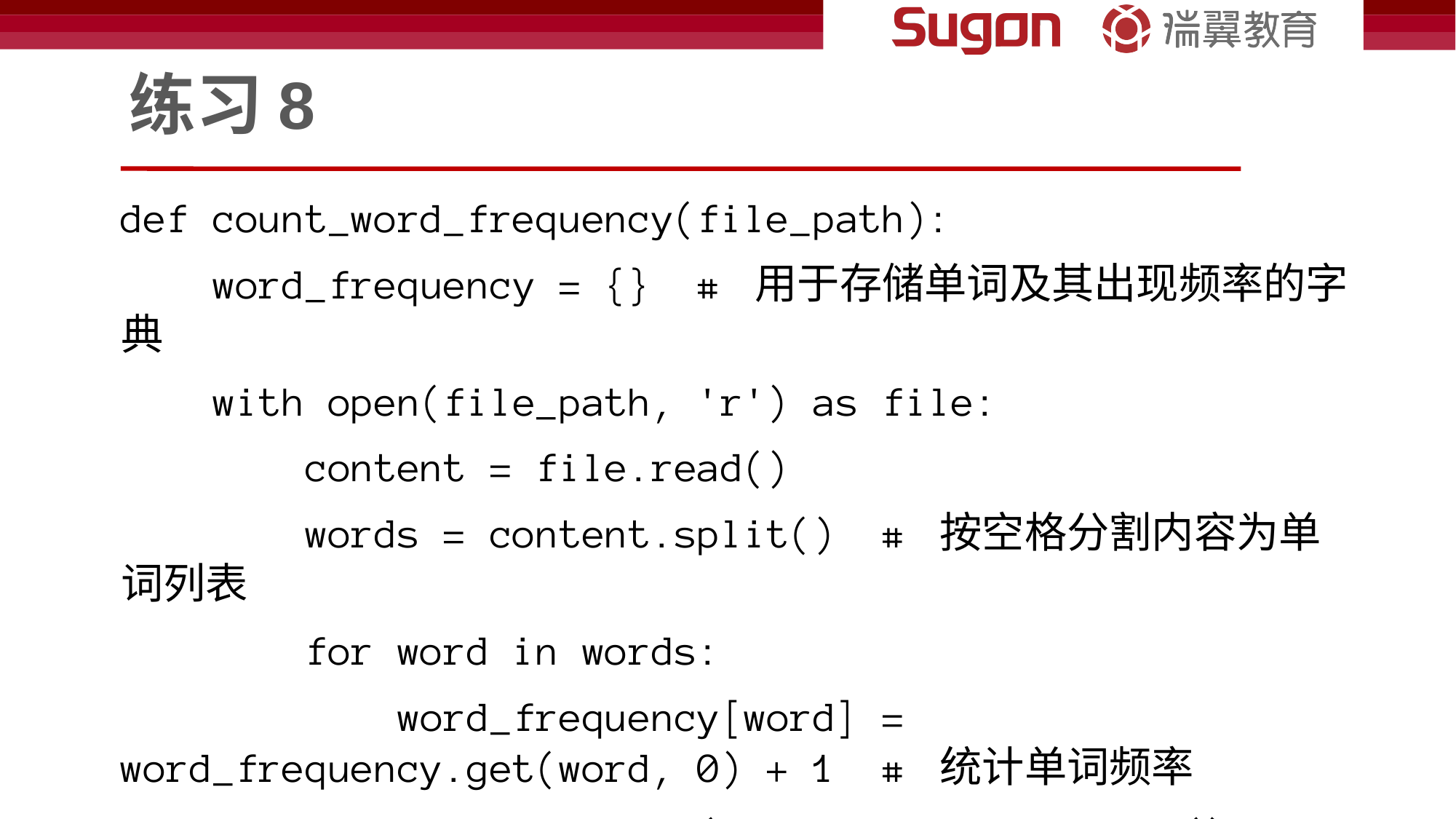

# 练习8
def count_word_frequency(file_path):
    word_frequency = {}  # 用于存储单词及其出现频率的字典
    with open(file_path, 'r') as file:
        content = file.read()
        words = content.split()  # 按空格分割内容为单词列表
        for word in words:
            word_frequency[word] = word_frequency.get(word, 0) + 1  # 统计单词频率
    sorted_words = sorted(word_frequency.items(), key=lambda x: x[1], reverse=True)  # 按频率降序排序
    return sorted_words

# 使用示例
word_frequency = count_word_frequency('example.txt')
for word, frequency in word_frequency:
    print(f"{word}: {frequency}")